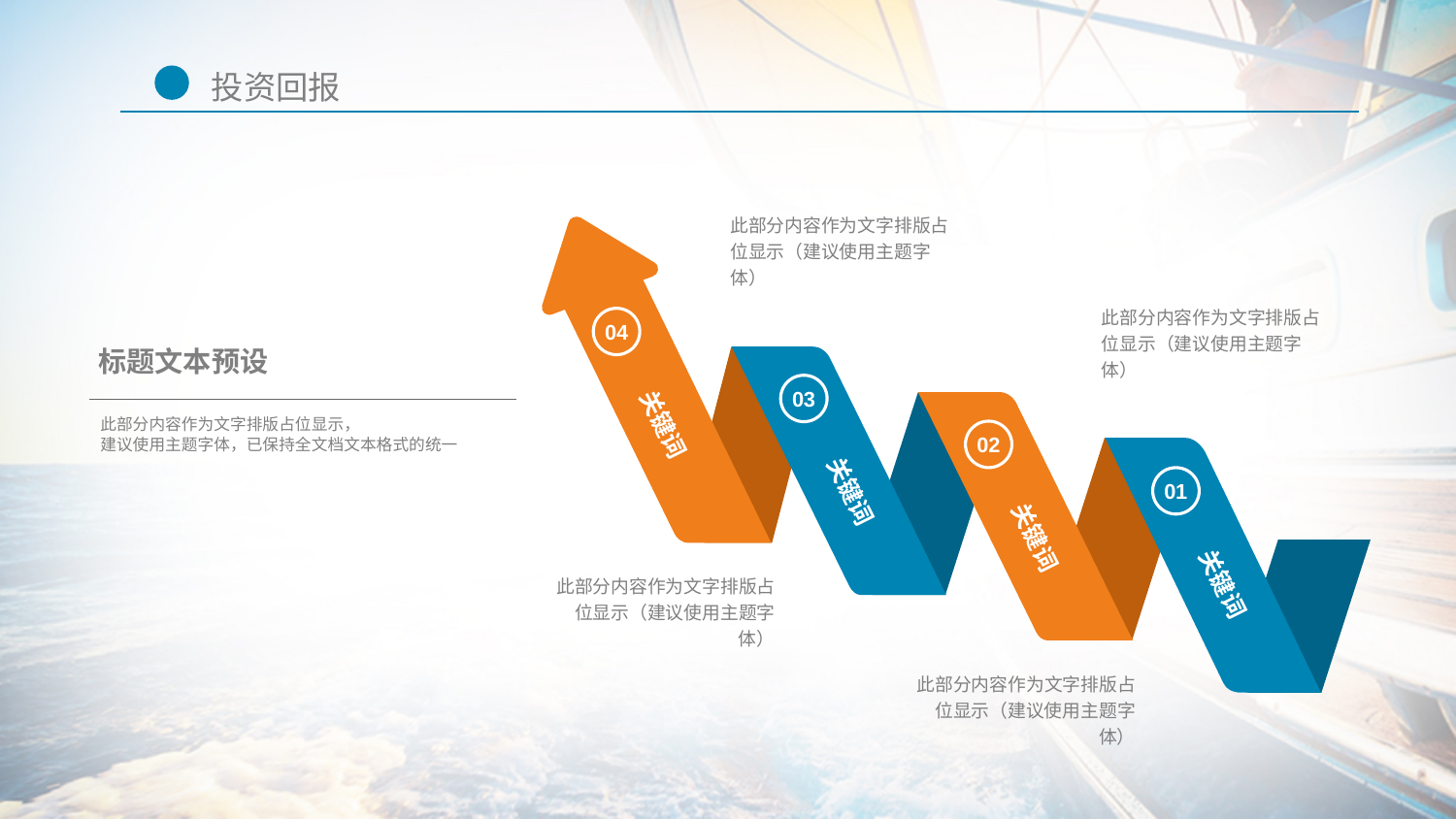

此部分内容作为文字排版占位显示（建议使用主题字体）

此部分内容作为文字排版占位显示（建议使用主题字体）
04

03

关键词
02

01
关键词
关键词

关键词
此部分内容作为文字排版占位显示（建议使用主题字体）
此部分内容作为文字排版占位显示（建议使用主题字体）
标题文本预设
此部分内容作为文字排版占位显示，
建议使用主题字体，已保持全文档文本格式的统一